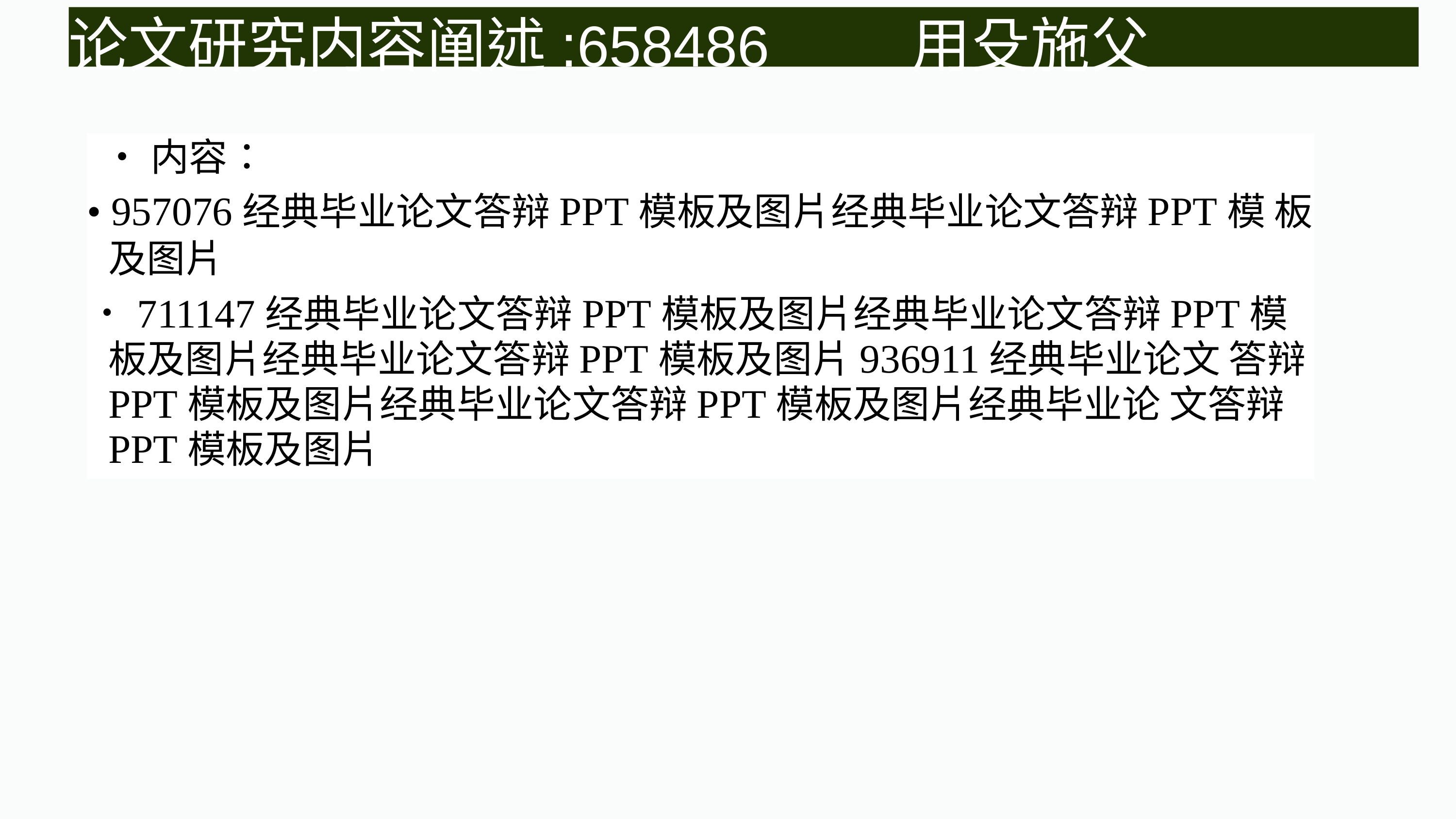

论文研究内容阐述:658486        用殳施父
•内容：
• 957076经典毕业论文答辩PPT模板及图片经典毕业论文答辩PPT模 板及图片
・711147经典毕业论文答辩PPT模板及图片经典毕业论文答辩PPT模 板及图片经典毕业论文答辩PPT模板及图片936911经典毕业论文 答辩PPT模板及图片经典毕业论文答辩PPT模板及图片经典毕业论 文答辩PPT模板及图片